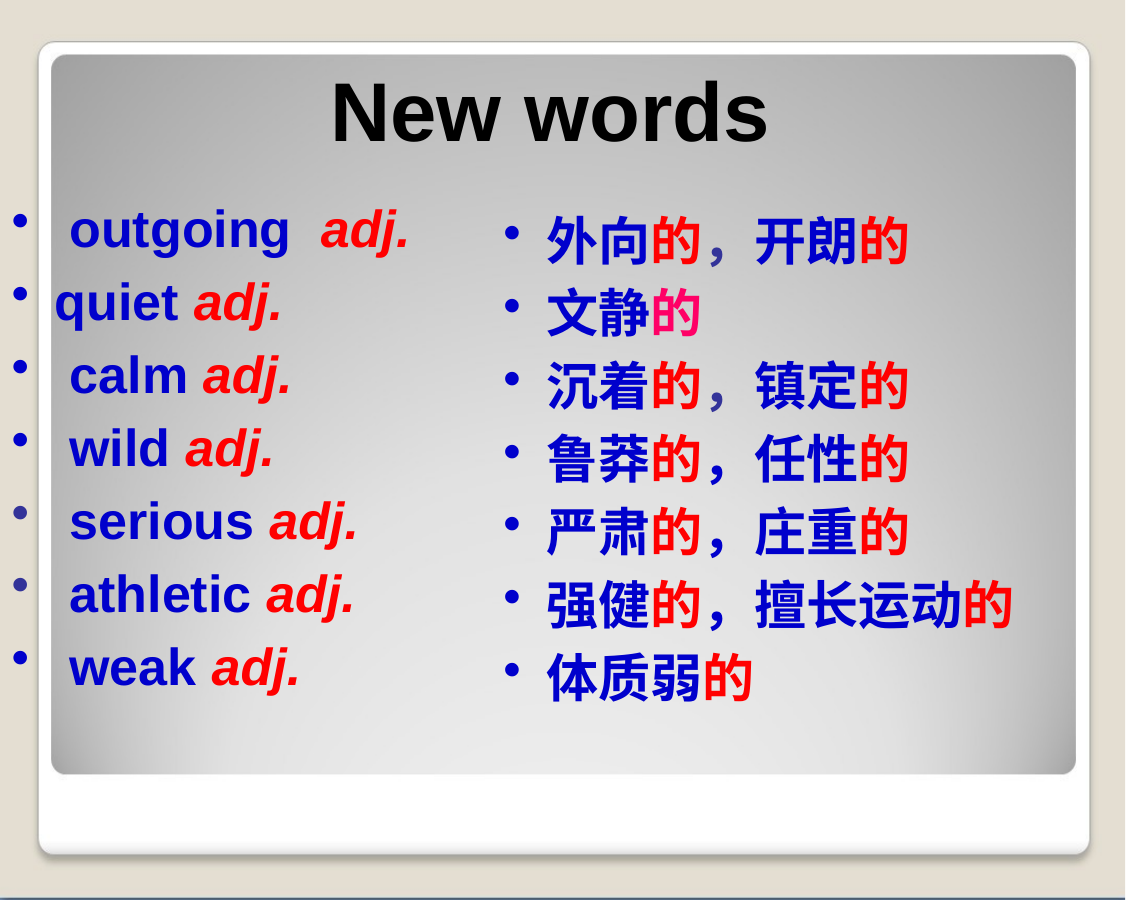

# New words
 outgoing  adj.
quiet adj.
 calm adj.
 wild adj.
 serious adj.
 athletic adj.
 weak adj.

外向的，开朗的
文静的
沉着的，镇定的
鲁莽的，任性的
严肃的，庄重的
强健的，擅长运动的
体质弱的